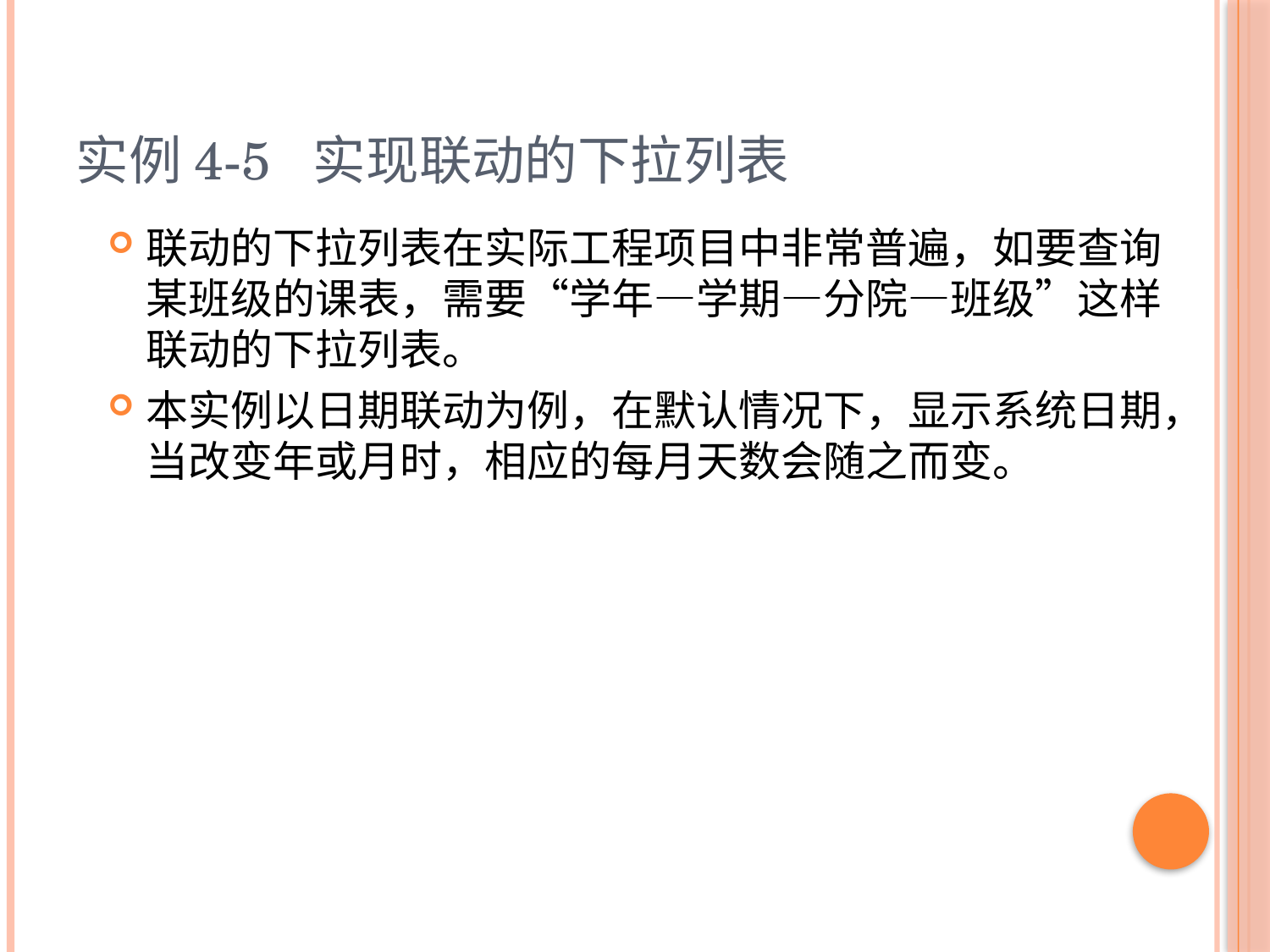

# 实例4-5  实现联动的下拉列表
联动的下拉列表在实际工程项目中非常普遍，如要查询某班级的课表，需要“学年—学期—分院—班级”这样联动的下拉列表。
本实例以日期联动为例，在默认情况下，显示系统日期，当改变年或月时，相应的每月天数会随之而变。
29